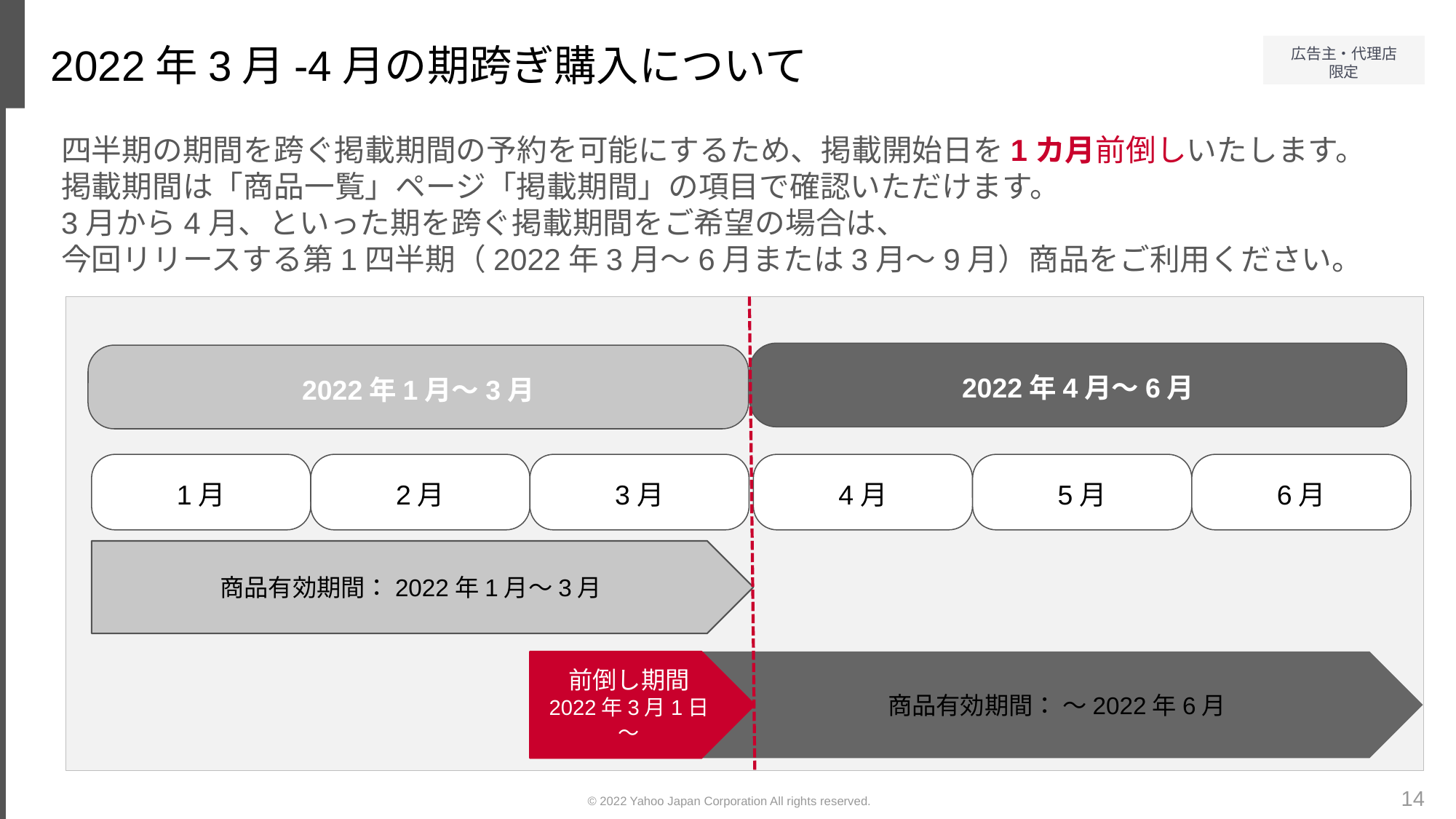

2022年3月-4月の期跨ぎ購入について
四半期の期間を跨ぐ掲載期間の予約を可能にするため、掲載開始日を1カ月前倒しいたします。
掲載期間は「商品一覧」ページ「掲載期間」の項目で確認いただけます。
3月から4月、といった期を跨ぐ掲載期間をご希望の場合は、
今回リリースする第1四半期（2022年3月～6月または3月～9月）商品をご利用ください。

2022年4月～6月
2022年1月～3月
1月
2月
3月
4月
5月
6月
商品有効期間：2022年1月～3月
　商品有効期間： ～2022年6月
前倒し期間
2022年3月1日～
14